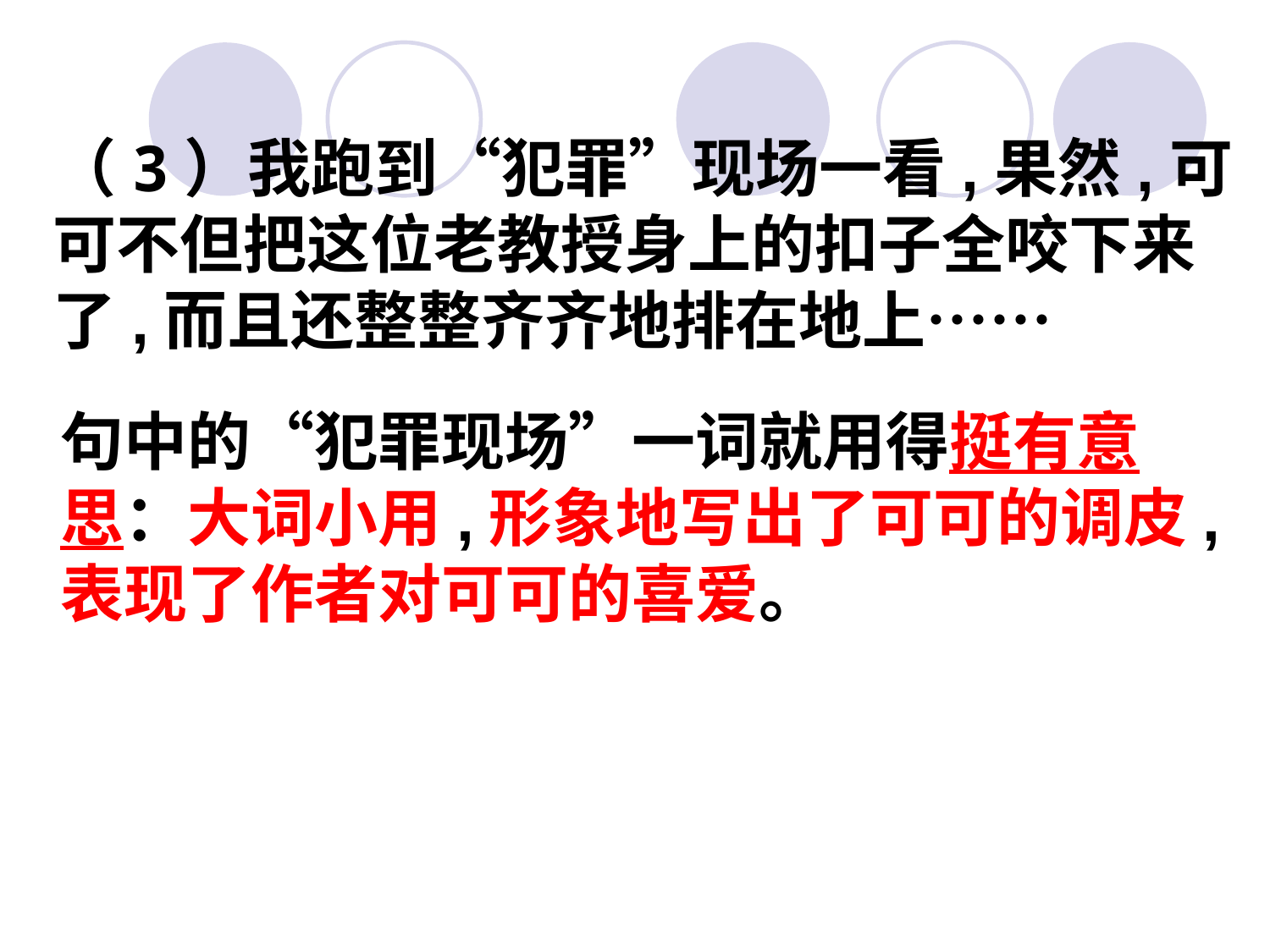

（3）我跑到“犯罪”现场一看,果然,可可不但把这位老教授身上的扣子全咬下来了,而且还整整齐齐地排在地上……
句中的“犯罪现场”一词就用得挺有意思：大词小用,形象地写出了可可的调皮,表现了作者对可可的喜爱。